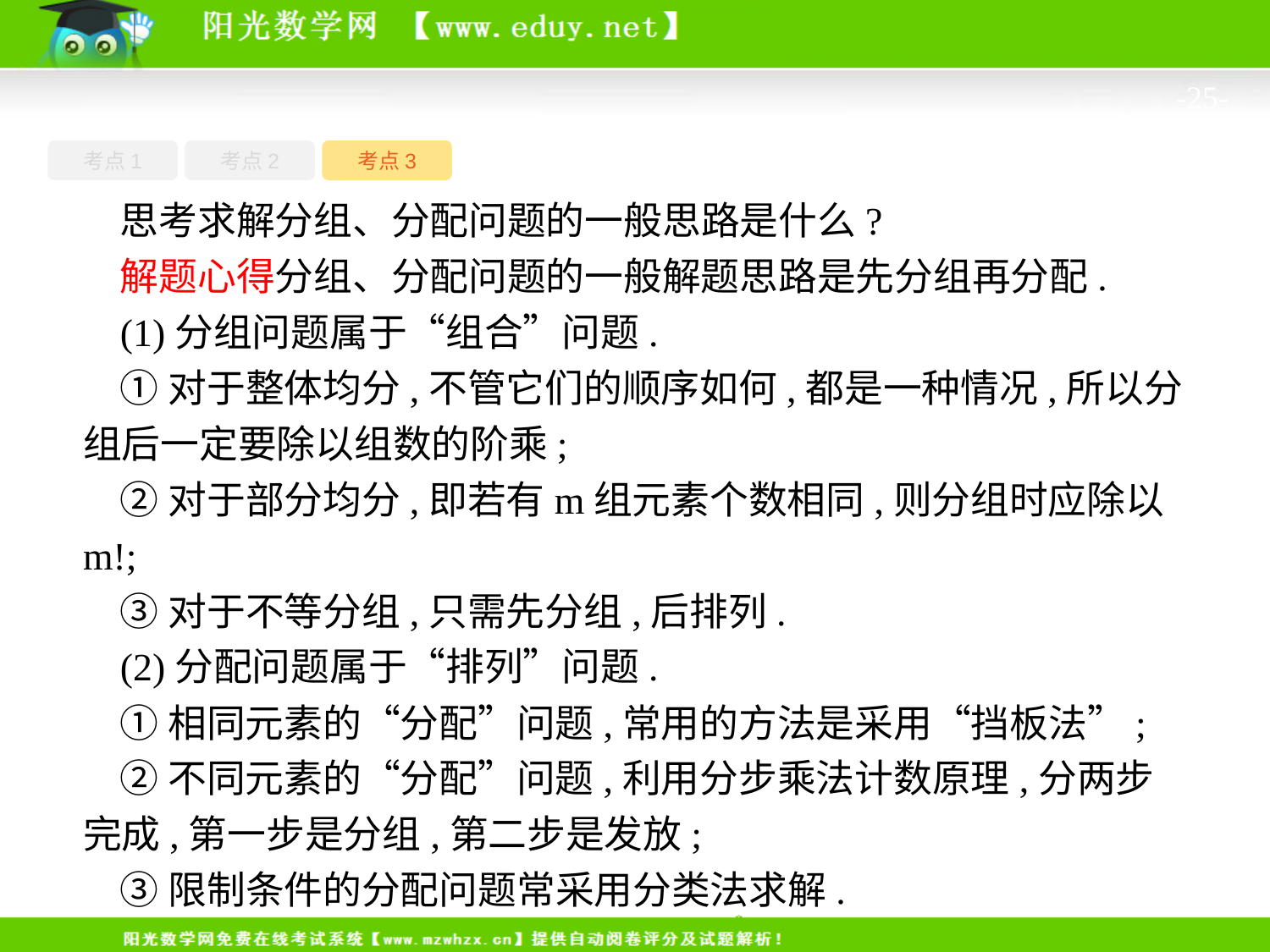

-25-
考点1
考点3
考点2
思考求解分组、分配问题的一般思路是什么?
解题心得分组、分配问题的一般解题思路是先分组再分配.
(1)分组问题属于“组合”问题.
①对于整体均分,不管它们的顺序如何,都是一种情况,所以分组后一定要除以组数的阶乘;
②对于部分均分,即若有m组元素个数相同,则分组时应除以m!;
③对于不等分组,只需先分组,后排列.
(2)分配问题属于“排列”问题.
①相同元素的“分配”问题,常用的方法是采用“挡板法”;
②不同元素的“分配”问题,利用分步乘法计数原理,分两步完成,第一步是分组,第二步是发放;
③限制条件的分配问题常采用分类法求解.